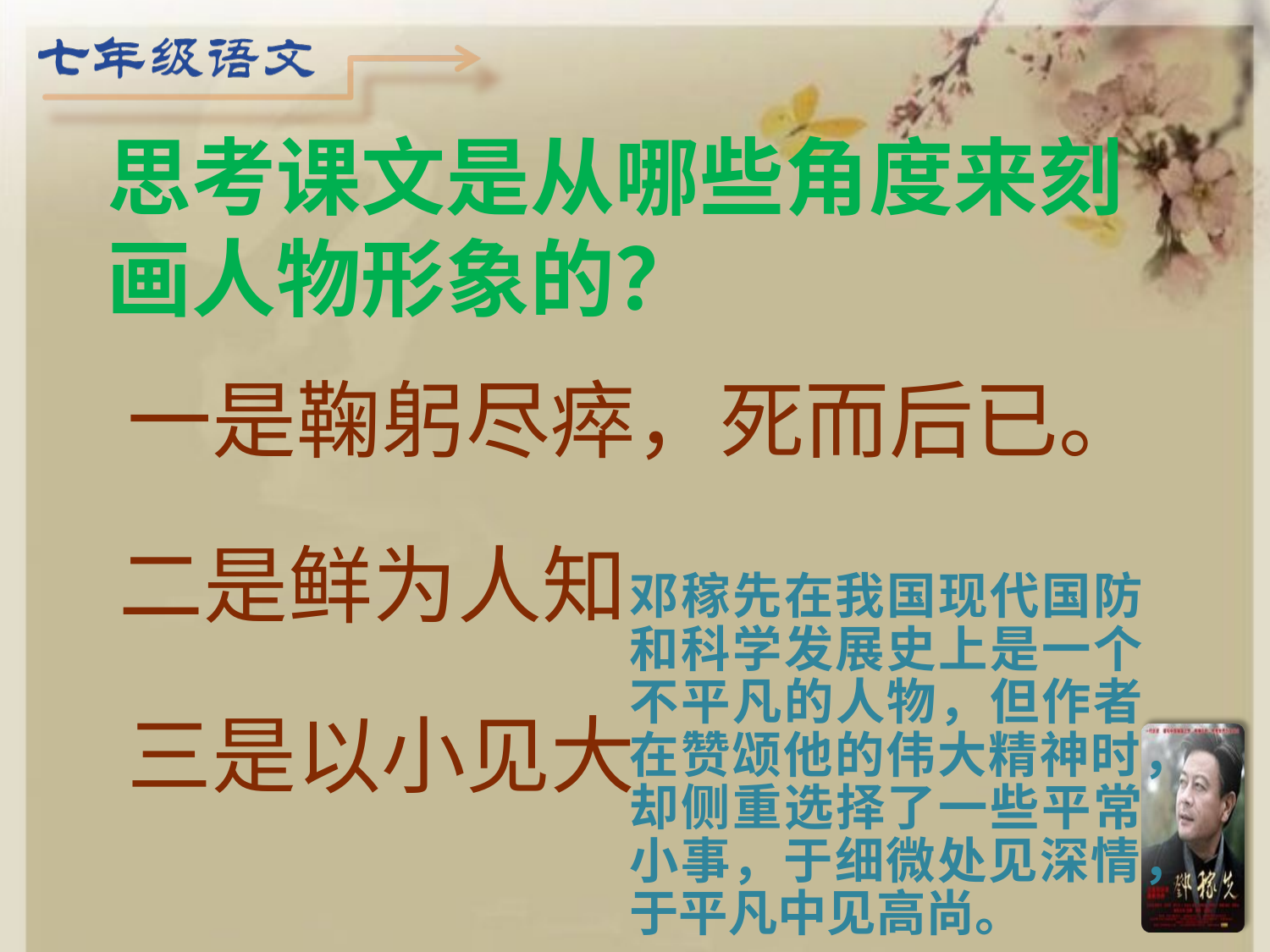

思考课文是从哪些角度来刻画人物形象的？
一是鞠躬尽瘁，死而后已。
二是鲜为人知
邓稼先在我国现代国防和科学发展史上是一个不平凡的人物，但作者在赞颂他的伟大精神时，却侧重选择了一些平常小事，于细微处见深情，于平凡中见高尚。
三是以小见大